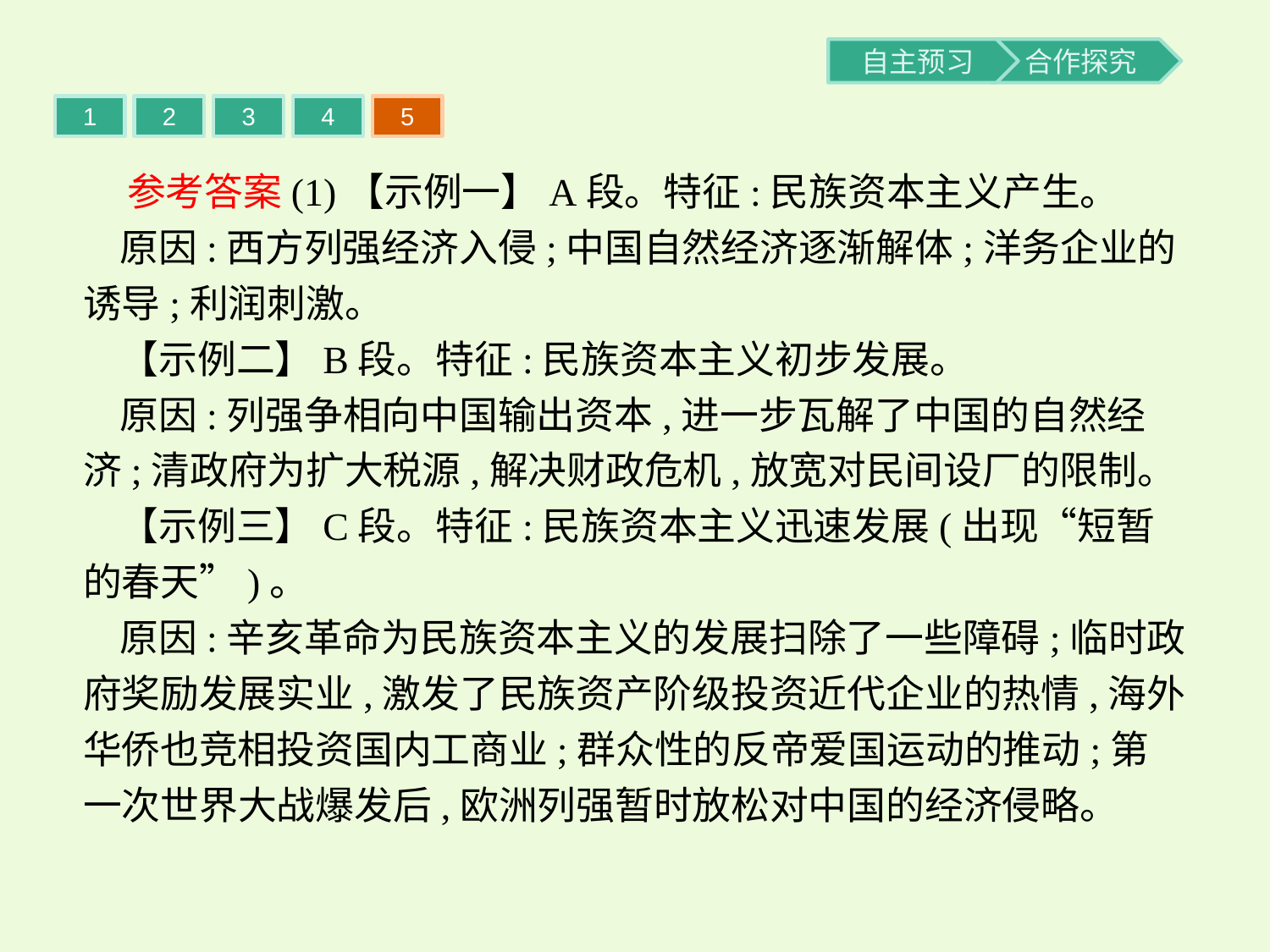

1
2
3
4
5
    参考答案(1)【示例一】A段。特征:民族资本主义产生。
原因:西方列强经济入侵;中国自然经济逐渐解体;洋务企业的诱导;利润刺激。
【示例二】B段。特征:民族资本主义初步发展。
原因:列强争相向中国输出资本,进一步瓦解了中国的自然经济;清政府为扩大税源,解决财政危机,放宽对民间设厂的限制。
【示例三】C段。特征:民族资本主义迅速发展(出现“短暂的春天”)。
原因:辛亥革命为民族资本主义的发展扫除了一些障碍;临时政府奖励发展实业,激发了民族资产阶级投资近代企业的热情,海外华侨也竞相投资国内工商业;群众性的反帝爱国运动的推动;第一次世界大战爆发后,欧洲列强暂时放松对中国的经济侵略。